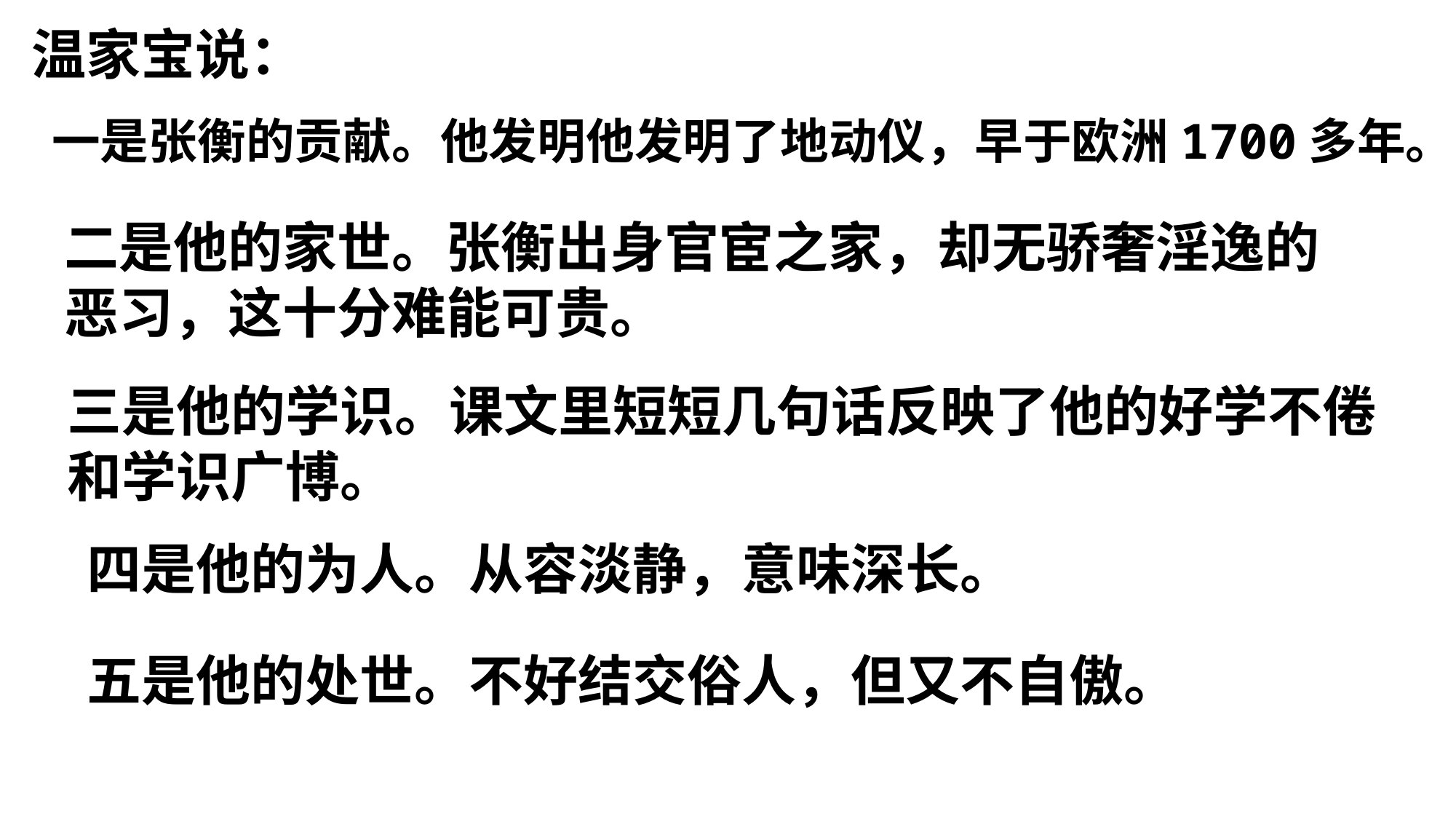

温家宝说：
一是张衡的贡献。他发明他发明了地动仪，早于欧洲1700多年。 1700多年。
二是他的家世。张衡出身官宦之家，却无骄奢淫逸的恶习，这十分难能可贵。
三是他的学识。课文里短短几句话反映了他的好学不倦
和学识广博。
四是他的为人。从容淡静，意味深长。
五是他的处世。不好结交俗人，但又不自傲。